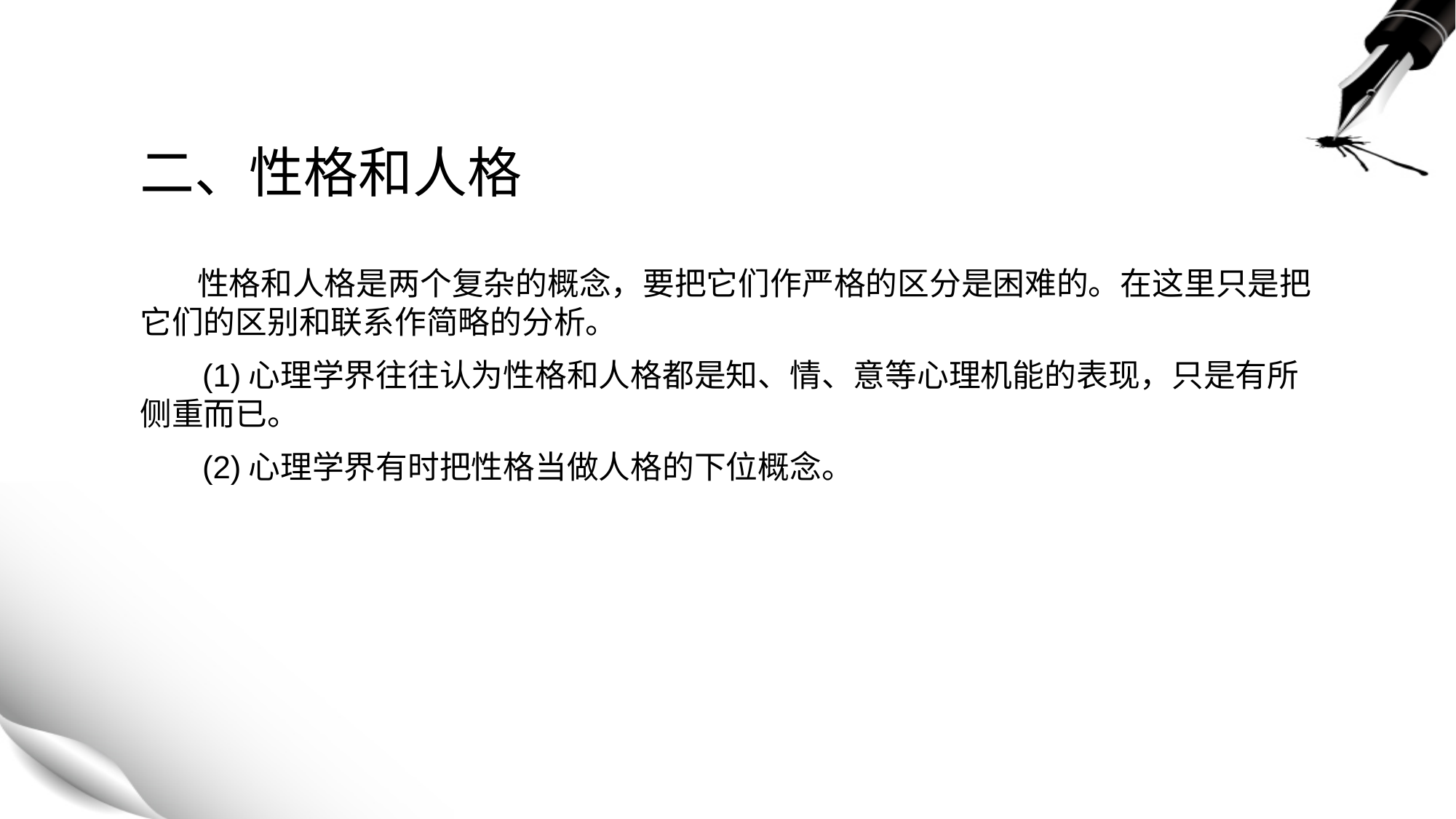

# 二、性格和人格
       性格和人格是两个复杂的概念，要把它们作严格的区分是困难的。在这里只是把它们的区别和联系作简略的分析。
       (1)心理学界往往认为性格和人格都是知、情、意等心理机能的表现，只是有所侧重而已。
       (2)心理学界有时把性格当做人格的下位概念。